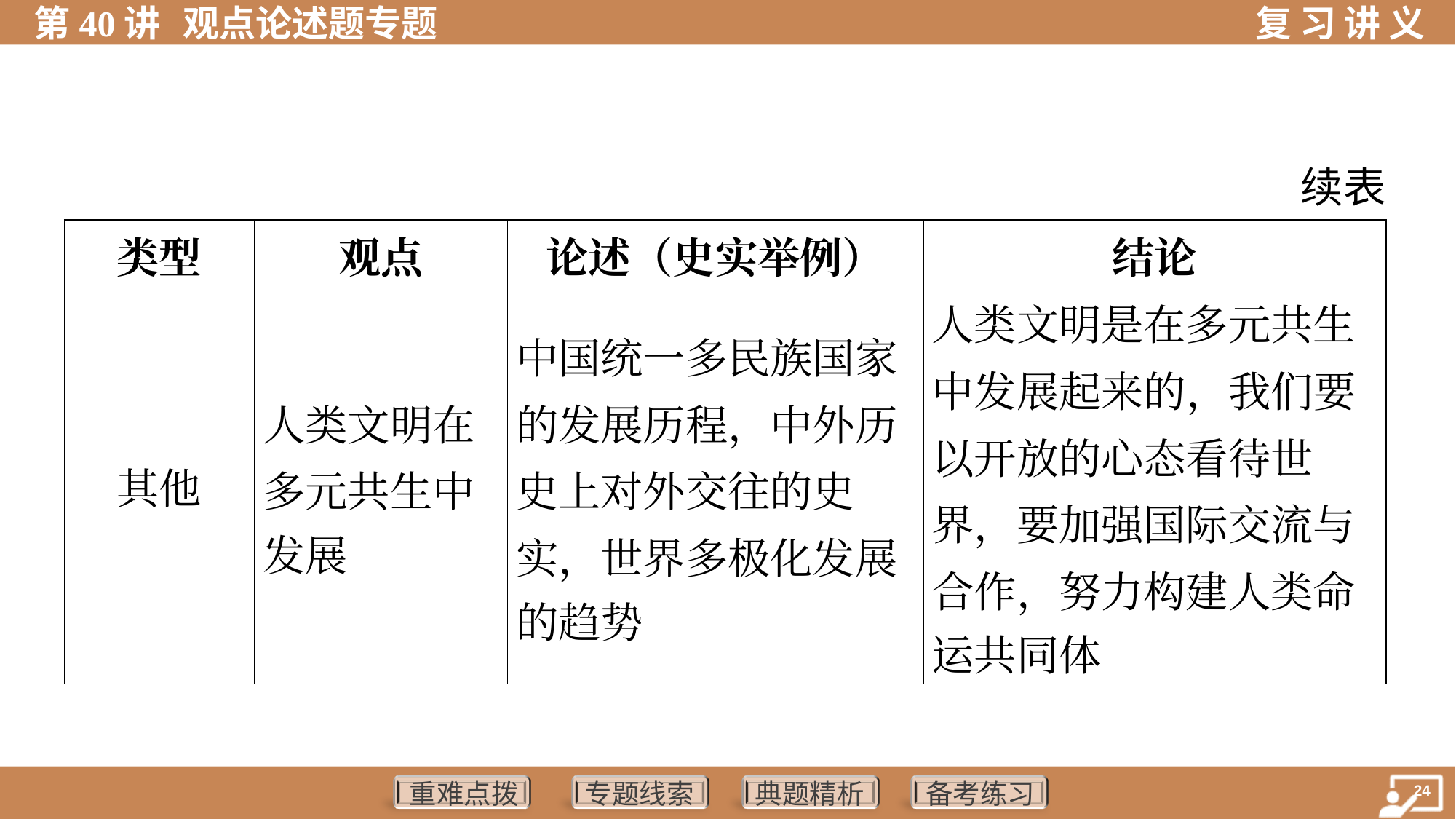

续表
| 类型 | 观点 | 论述（史实举例） | 结论 |
| --- | --- | --- | --- |
| 其他 | 人类文明在 多元共生中 发展 | 中国统一多民族国家 的发展历程，中外历 史上对外交往的史 实，世界多极化发展 的趋势 | 人类文明是在多元共生 中发展起来的，我们要 以开放的心态看待世 界，要加强国际交流与 合作，努力构建人类命 运共同体 |